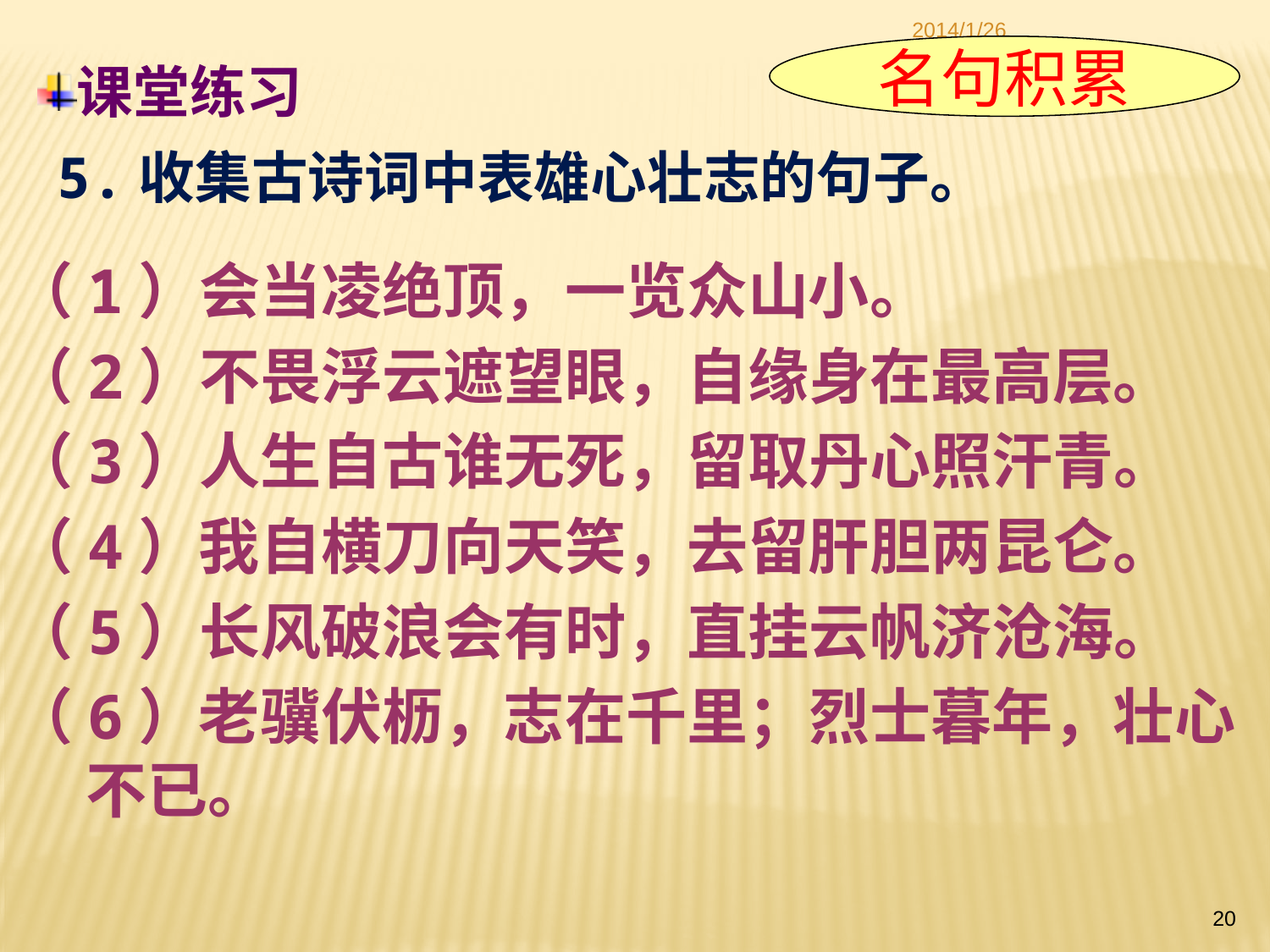

2014/1/26
名句积累
课堂练习
5.收集古诗词中表雄心壮志的句子。
（1）会当凌绝顶，一览众山小。
（2）不畏浮云遮望眼，自缘身在最高层。
（3）人生自古谁无死，留取丹心照汗青。
（4）我自横刀向天笑，去留肝胆两昆仑。
（5）长风破浪会有时，直挂云帆济沧海。
（6）老骥伏枥，志在千里；烈士暮年，壮心    不已。
20